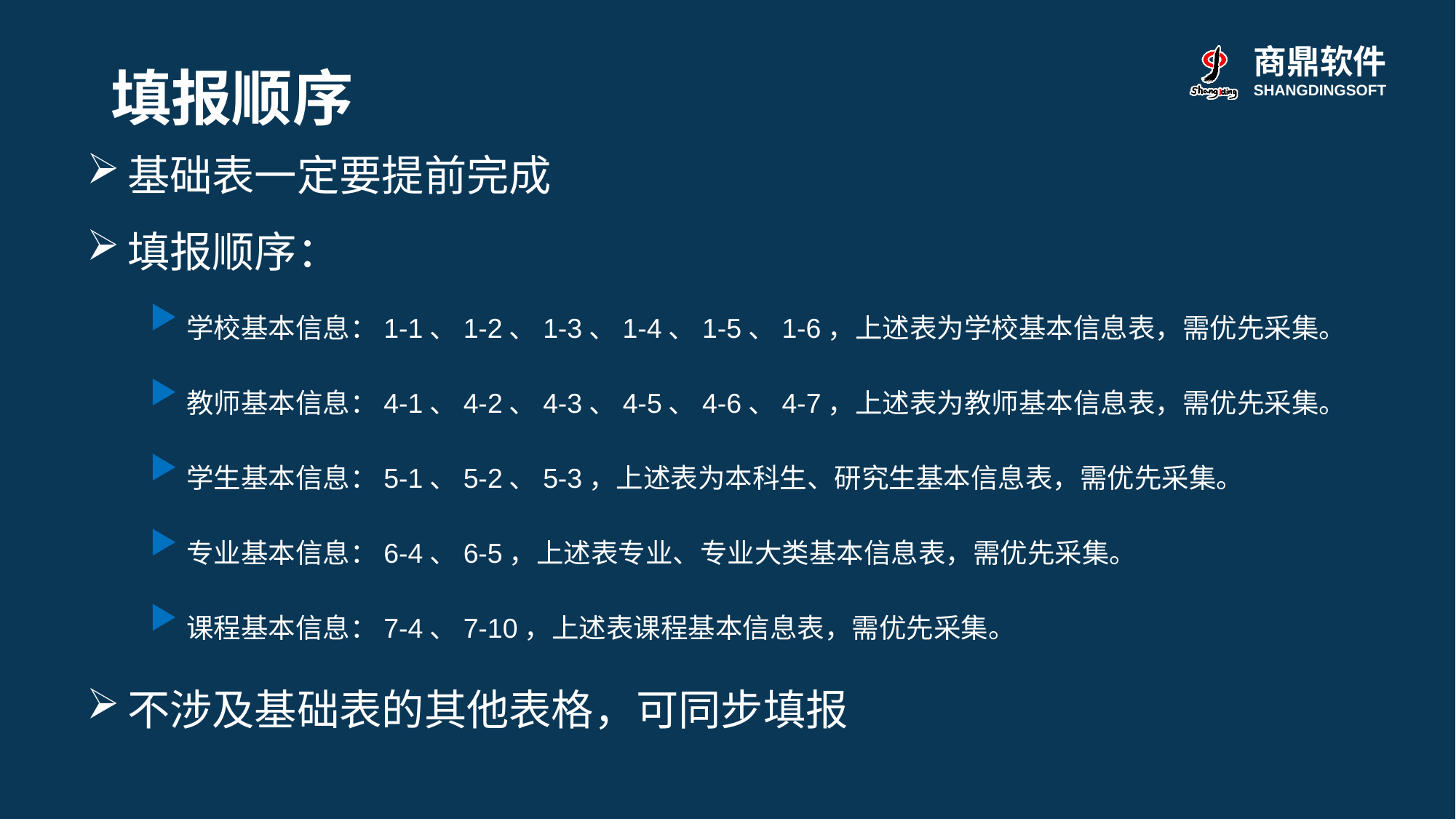

填报顺序
基础表一定要提前完成
填报顺序：

不涉及基础表的其他表格，可同步填报

学校基本信息：1-1、1-2、1-3、1-4、1-5、1-6，上述表为学校基本信息表，需优先采集。

教师基本信息：4-1、4-2、4-3、4-5、4-6、4-7，上述表为教师基本信息表，需优先采集。

学生基本信息：5-1、5-2、5-3，上述表为本科生、研究生基本信息表，需优先采集。

专业基本信息：6-4、6-5，上述表专业、专业大类基本信息表，需优先采集。

课程基本信息：7-4、7-10，上述表课程基本信息表，需优先采集。